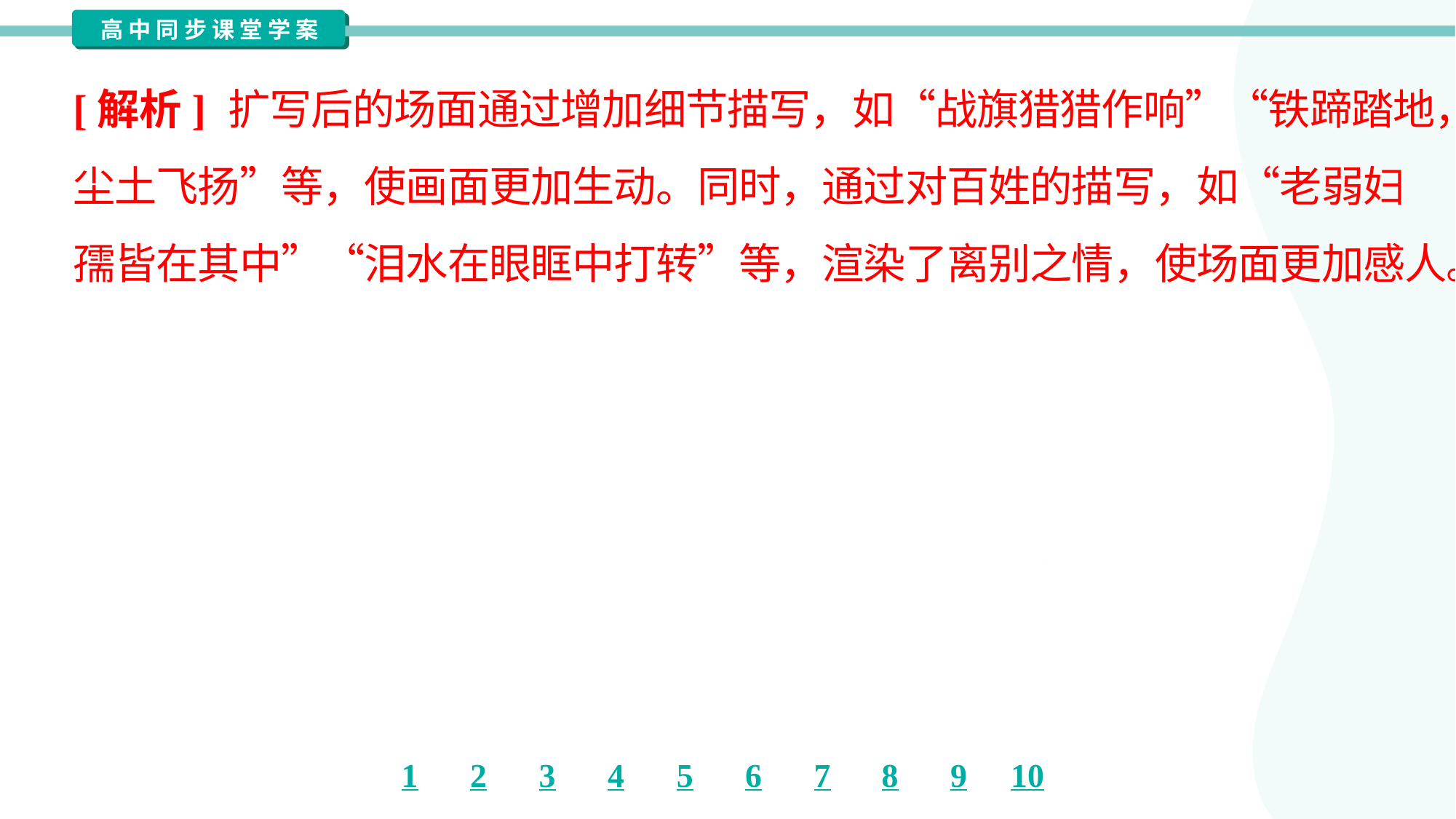

[解析] 扩写后的场面通过增加细节描写，如“战旗猎猎作响”“铁蹄踏地，
尘土飞扬”等，使画面更加生动。同时，通过对百姓的描写，如“老弱妇
孺皆在其中”“泪水在眼眶中打转”等，渲染了离别之情，使场面更加感人。